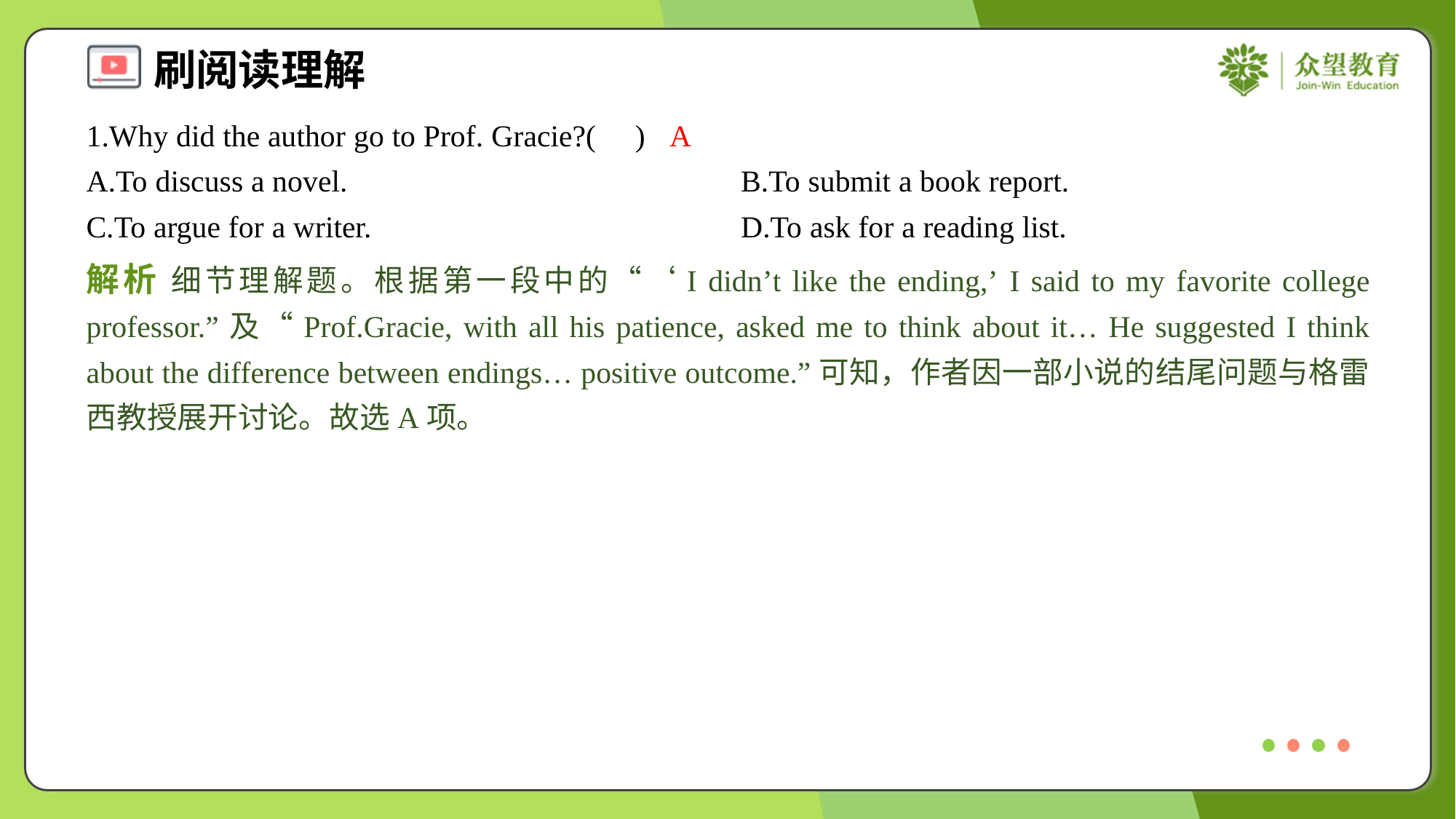

1.Why did the author go to Prof. Gracie?(     )
A
A.To discuss a novel.	B.To submit a book report.
C.To argue for a writer.	D.To ask for a reading list.
解析 细节理解题。根据第一段中的“‘I didn’t like the ending,’ I said to my favorite college professor.”及“Prof.Gracie, with all his patience, asked me to think about it… He suggested I think about the difference between endings… positive outcome.”可知，作者因一部小说的结尾问题与格雷西教授展开讨论。故选A项。